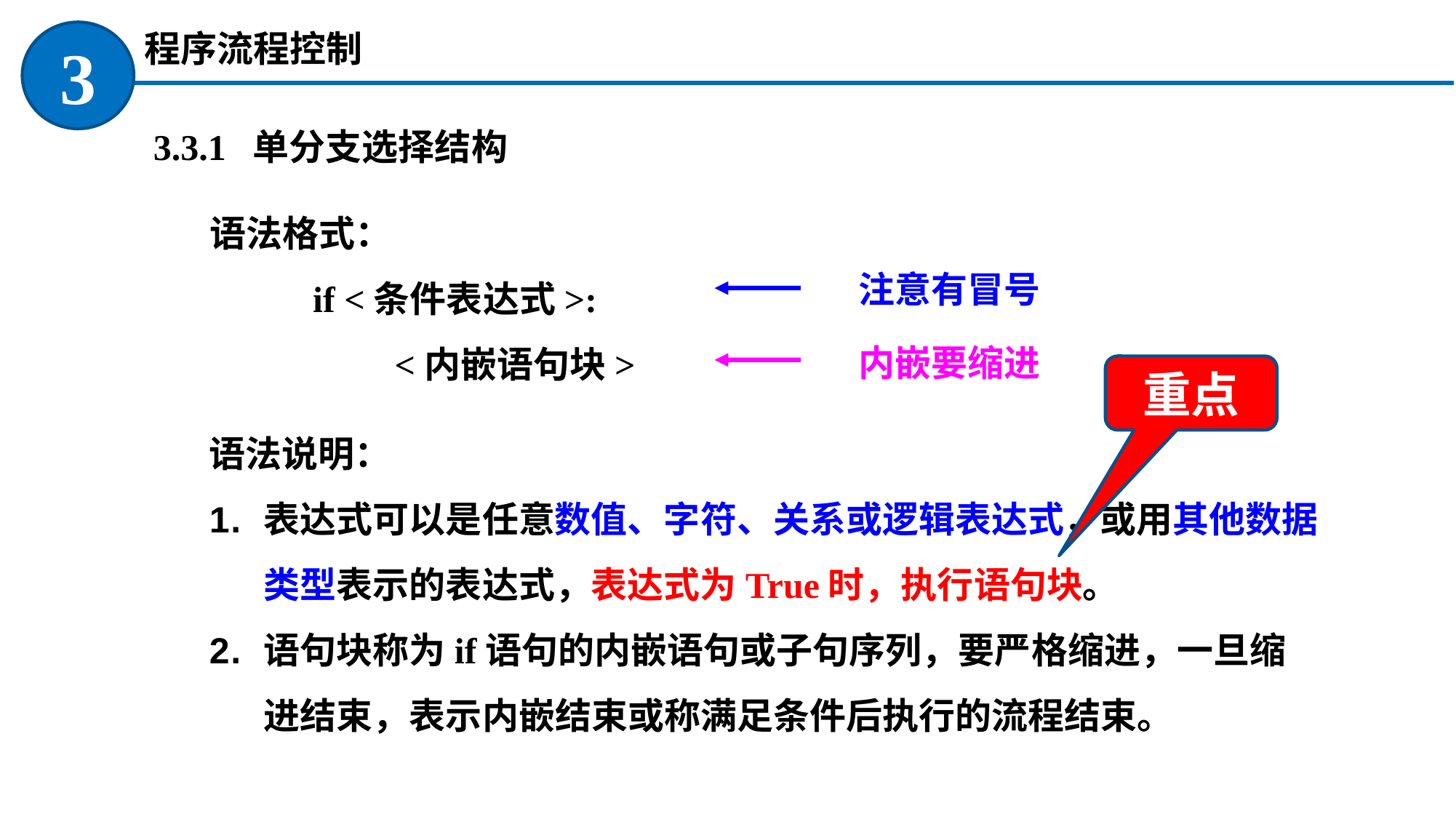

程序流程控制
3
 3.3.1  单分支选择结构
语法格式：
  if <条件表达式>:
   <内嵌语句块>
注意有冒号

内嵌要缩进
重点

语法说明：
表达式可以是任意数值、字符、关系或逻辑表达式，或用其他数据类型表示的表达式，表达式为True时，执行语句块。
语句块称为if语句的内嵌语句或子句序列，要严格缩进，一旦缩进结束，表示内嵌结束或称满足条件后执行的流程结束。